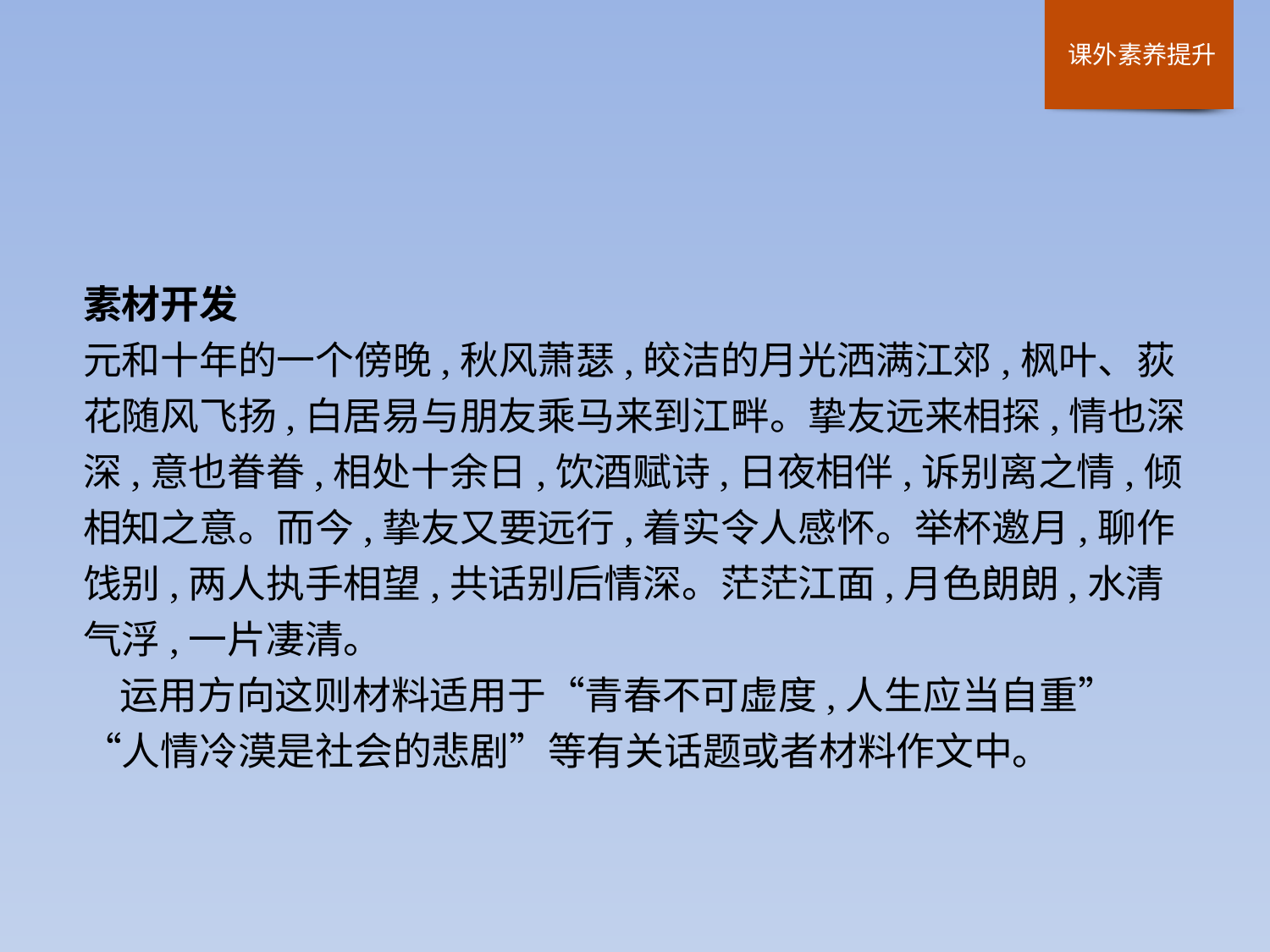

素材开发
元和十年的一个傍晚,秋风萧瑟,皎洁的月光洒满江郊,枫叶、荻花随风飞扬,白居易与朋友乘马来到江畔。挚友远来相探,情也深深,意也眷眷,相处十余日,饮酒赋诗,日夜相伴,诉别离之情,倾相知之意。而今,挚友又要远行,着实令人感怀。举杯邀月,聊作饯别,两人执手相望,共话别后情深。茫茫江面,月色朗朗,水清气浮,一片凄清。
运用方向这则材料适用于“青春不可虚度,人生应当自重”“人情冷漠是社会的悲剧”等有关话题或者材料作文中。